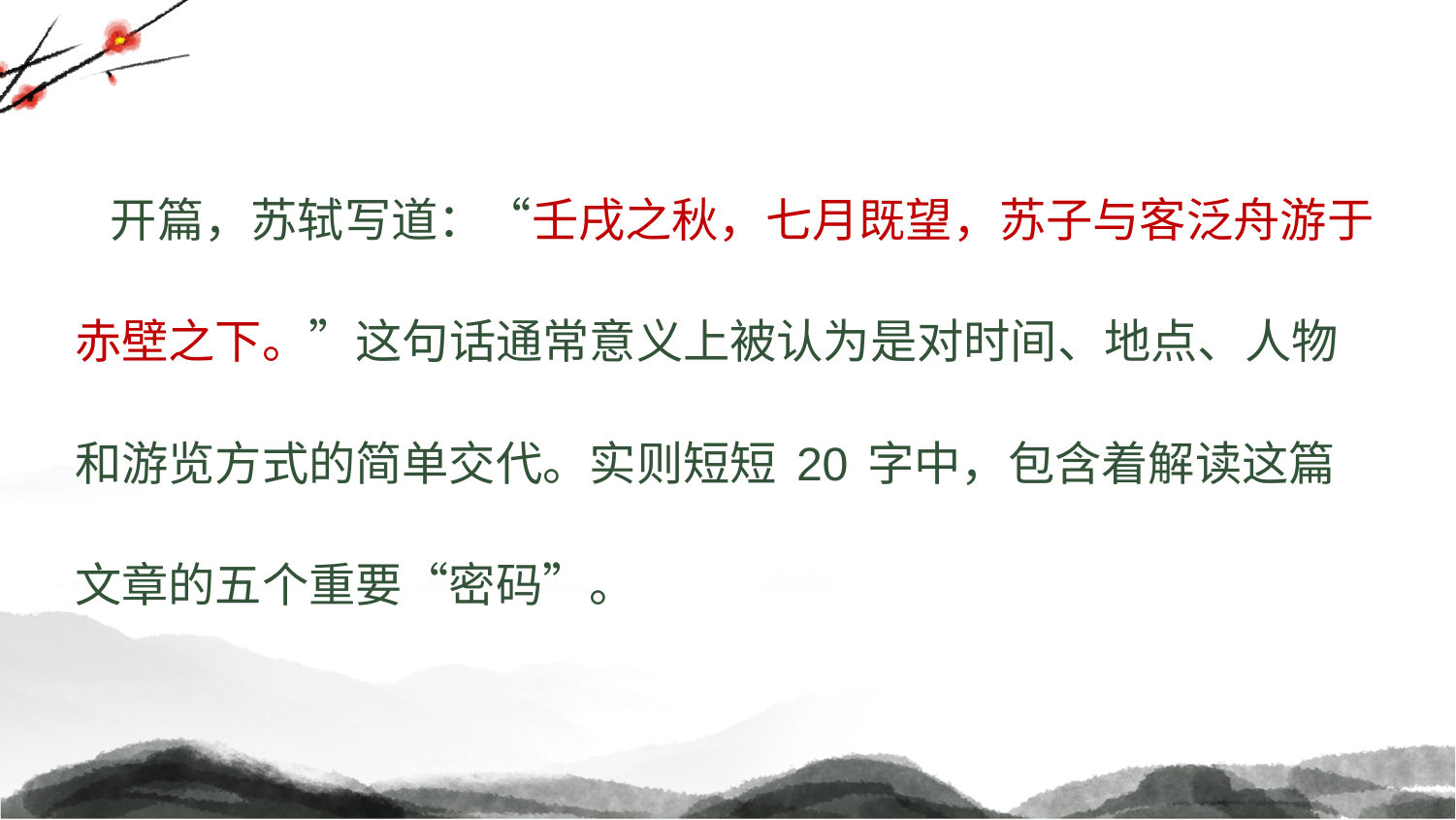

开篇，苏轼写道：“壬戌之秋，七月既望，苏子与客泛舟游于赤壁之下。”这句话通常意义上被认为是对时间、地点、人物和游览方式的简单交代。实则短短20字中，包含着解读这篇文章的五个重要“密码”。